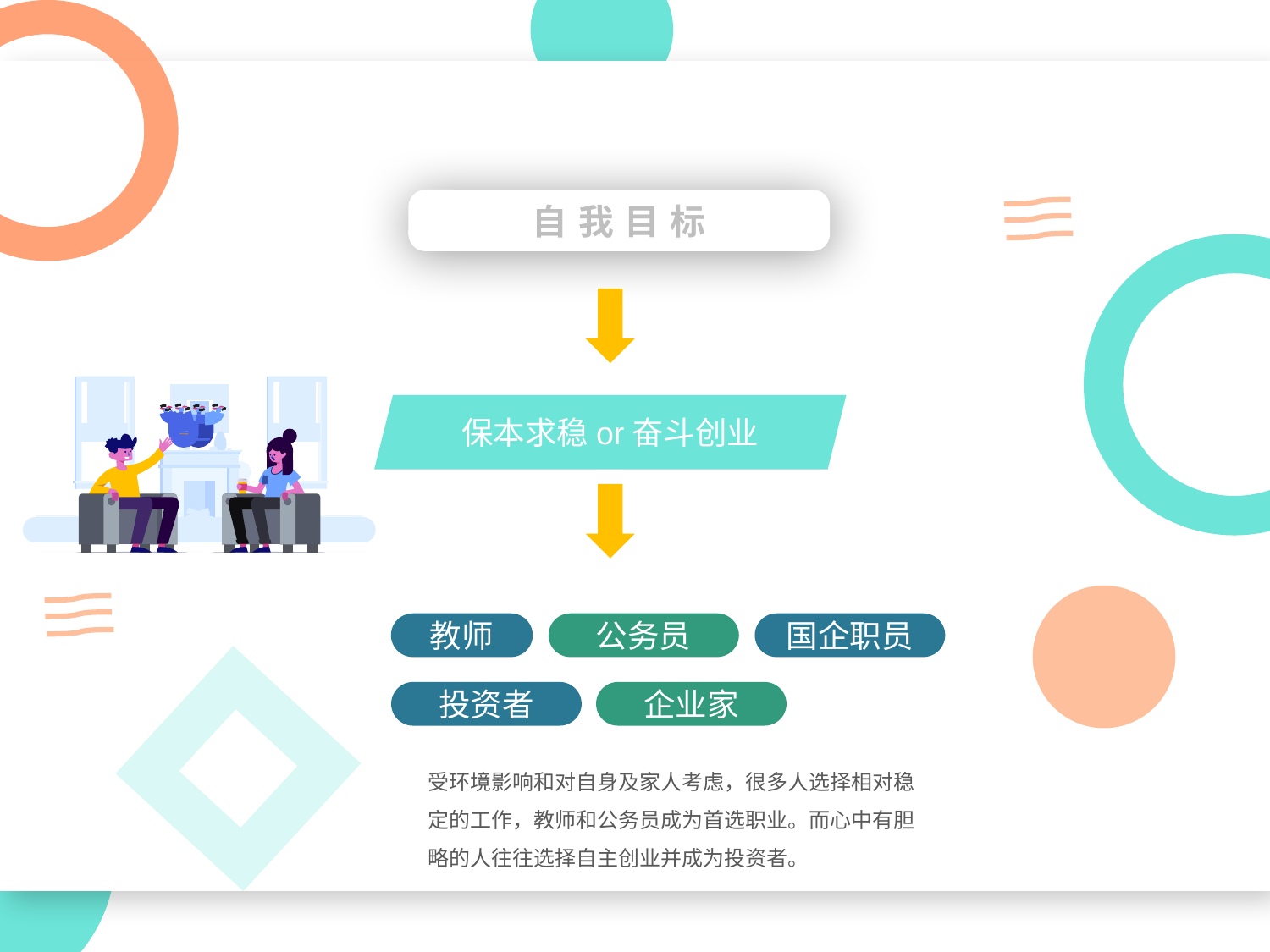

自我目标

保本求稳or奋斗创业

国企职员
教师
公务员
投资者
企业家

受环境影响和对自身及家人考虑，很多人选择相对稳定的工作，教师和公务员成为首选职业。而心中有胆略的人往往选择自主创业并成为投资者。